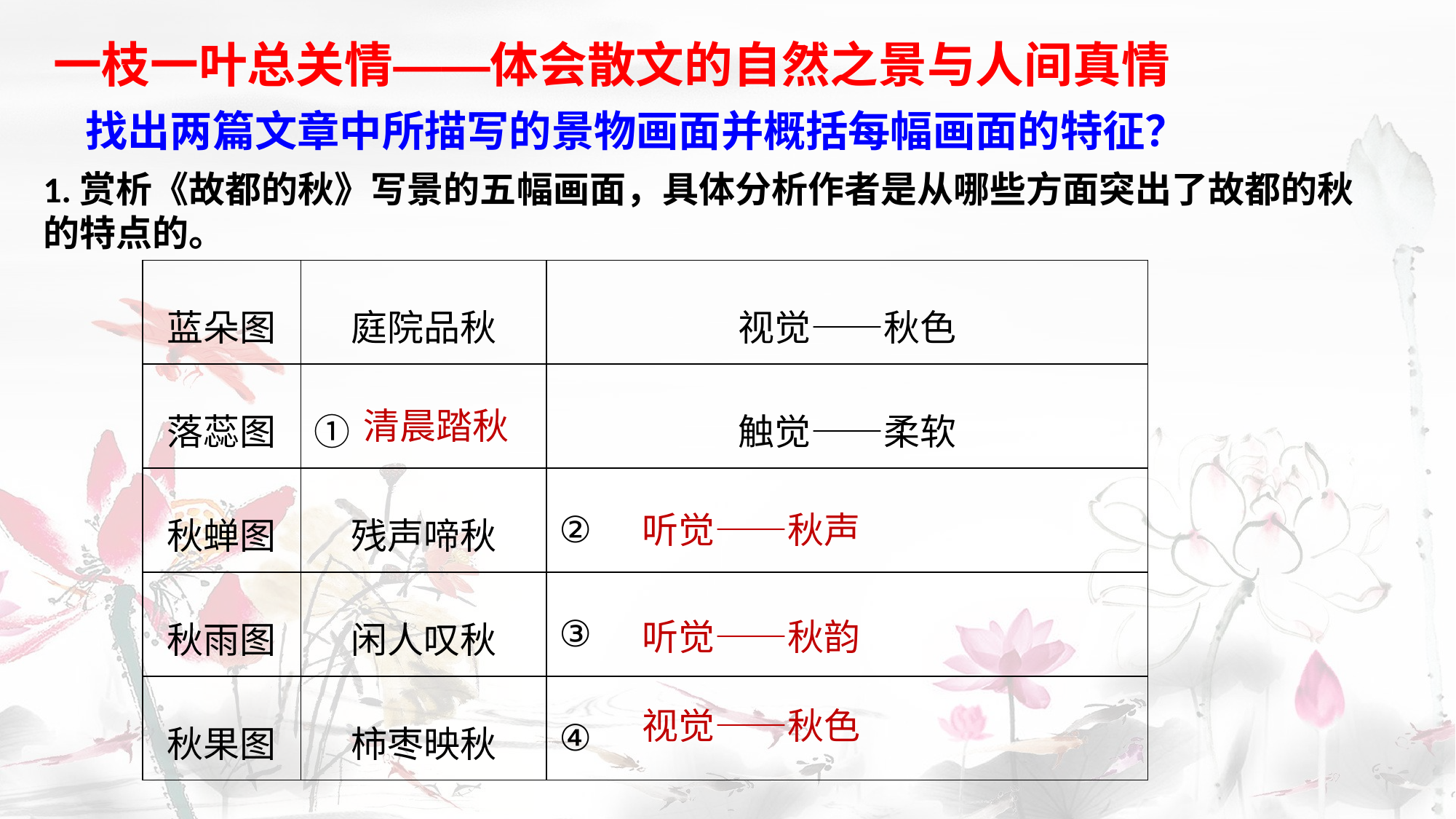

一枝一叶总关情——体会散文的自然之景与人间真情
找出两篇文章中所描写的景物画面并概括每幅画面的特征？
1.赏析《故都的秋》写景的五幅画面，具体分析作者是从哪些方面突出了故都的秋的特点的。
| 蓝朵图 | 庭院品秋 | 视觉——秋色 |
| --- | --- | --- |
| 落蕊图 | ① | 触觉——柔软 |
| 秋蝉图 | 残声啼秋 | ② |
| 秋雨图 | 闲人叹秋 | ③ |
| 秋果图 | 柿枣映秋 | ④ |
清晨踏秋
听觉——秋声
听觉——秋韵
视觉——秋色